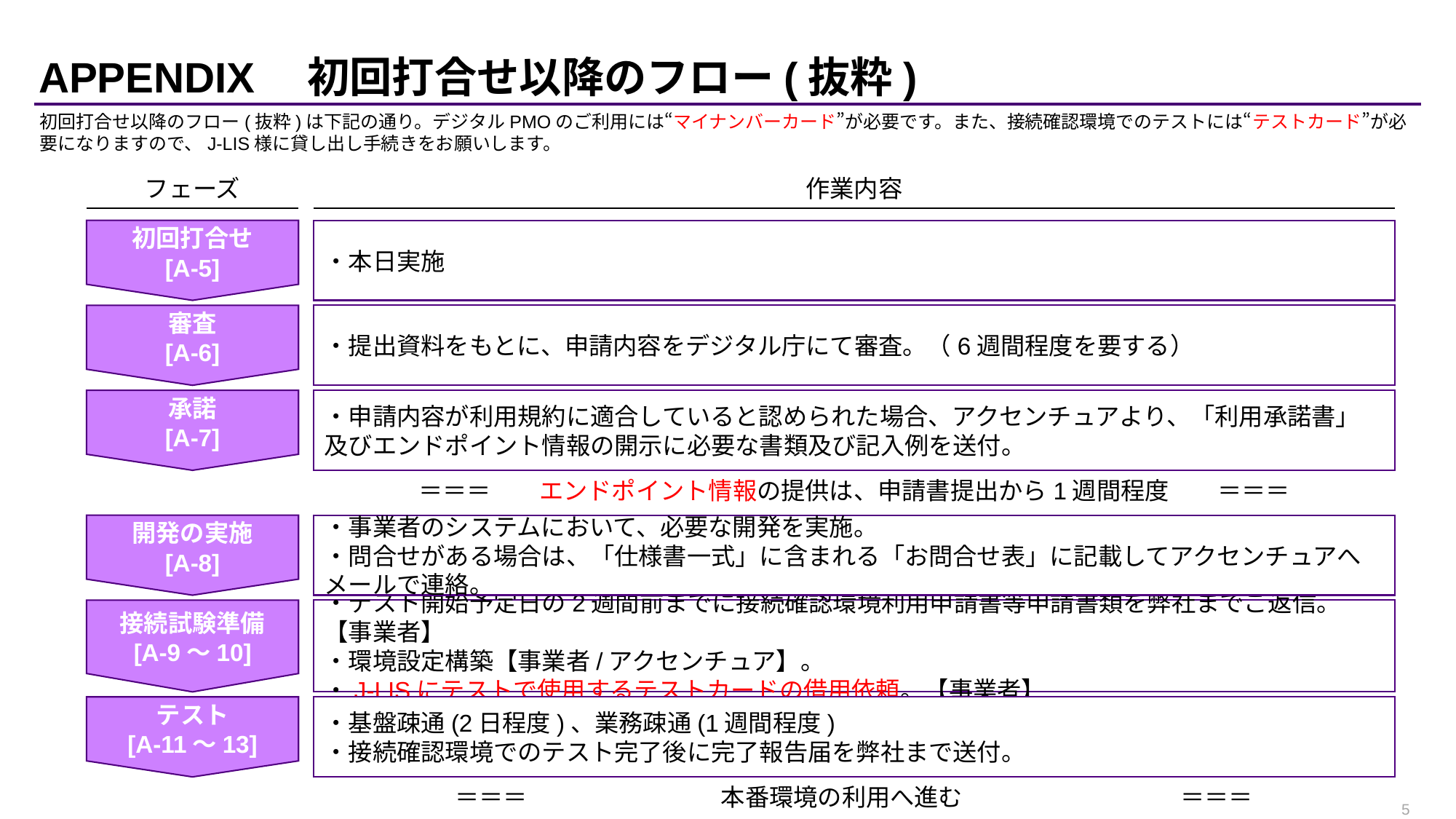

# APPENDIX　初回打合せ以降のフロー(抜粋)
初回打合せ以降のフロー(抜粋)は下記の通り。デジタルPMOのご利用には“マイナンバーカード”が必要です。また、接続確認環境でのテストには“テストカード”が必要になりますので、J-LIS様に貸し出し手続きをお願いします。
作業内容
フェーズ
初回打合せ
[A-5]
・本日実施
審査
[A-6]
・提出資料をもとに、申請内容をデジタル庁にて審査。（6週間程度を要する）
承諾
[A-7]
・申請内容が利用規約に適合していると認められた場合、アクセンチュアより、「利用承諾書」及びエンドポイント情報の開示に必要な書類及び記入例を送付。
＝＝＝　　エンドポイント情報の提供は、申請書提出から1週間程度　　＝＝＝
開発の実施
[A-8]
・事業者のシステムにおいて、必要な開発を実施。
・問合せがある場合は、「仕様書一式」に含まれる「お問合せ表」に記載してアクセンチュアへメールで連絡。
接続試験準備
[A-9～10]
・テスト開始予定日の2週間前までに接続確認環境利用申請書等申請書類を弊社までご返信。【事業者】
・環境設定構築【事業者/アクセンチュア】。
・J-LISにテストで使用するテストカードの借用依頼。【事業者】
テスト
[A-11～13]
・基盤疎通(2日程度)、業務疎通(1週間程度)
・接続確認環境でのテスト完了後に完了報告届を弊社まで送付。
＝＝＝　　　　　　　　本番環境の利用へ進む　　　　　　　　　＝＝＝